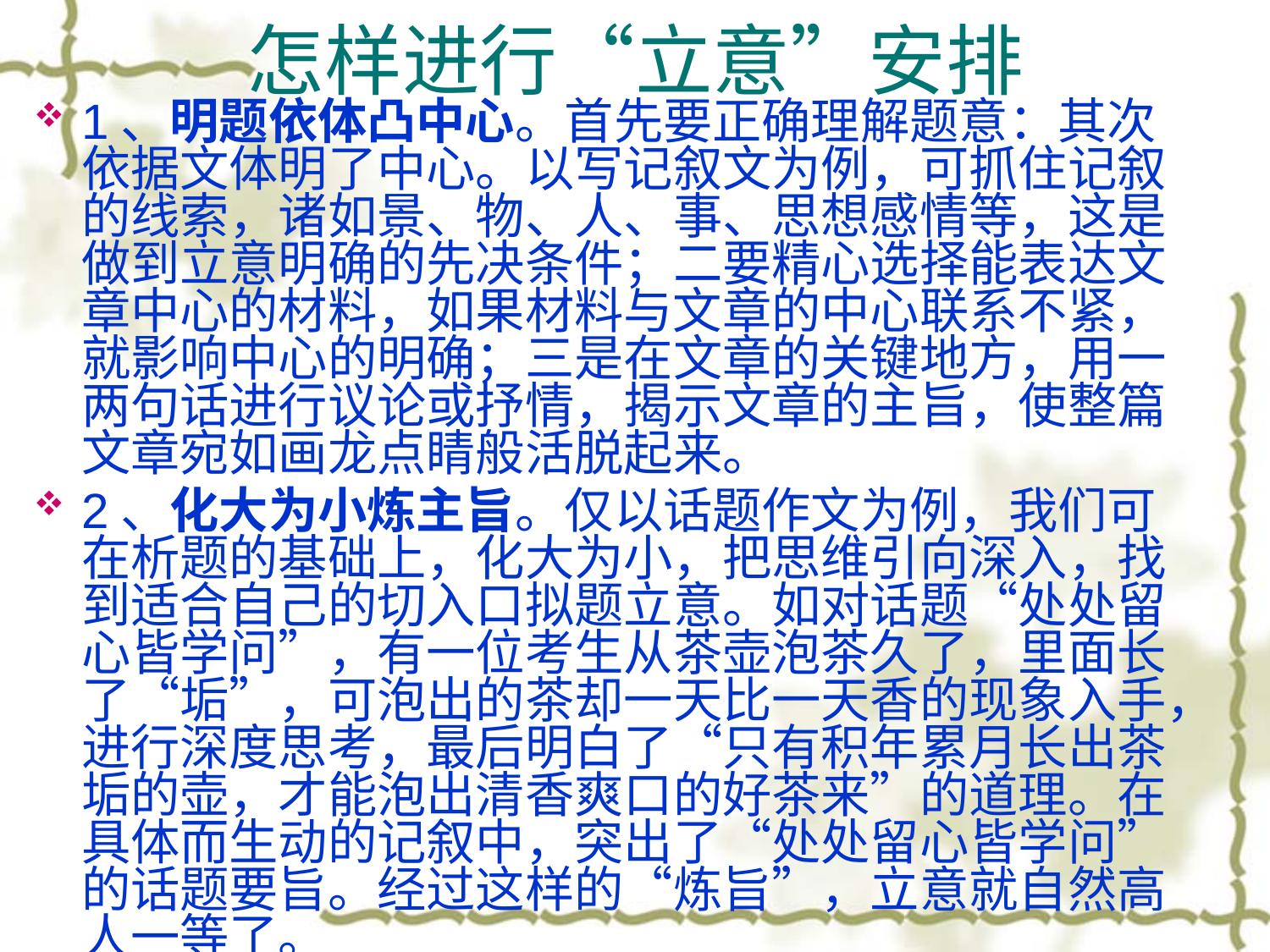

# 怎样进行“立意”安排
1、明题依体凸中心。首先要正确理解题意：其次依据文体明了中心。以写记叙文为例，可抓住记叙的线索，诸如景、物、人、事、思想感情等，这是做到立意明确的先决条件；二要精心选择能表达文章中心的材料，如果材料与文章的中心联系不紧，就影响中心的明确；三是在文章的关键地方，用一两句话进行议论或抒情，揭示文章的主旨，使整篇文章宛如画龙点睛般活脱起来。
2、化大为小炼主旨。仅以话题作文为例，我们可在析题的基础上，化大为小，把思维引向深入，找到适合自己的切入口拟题立意。如对话题“处处留心皆学问”，有一位考生从茶壶泡茶久了，里面长了“垢”，可泡出的茶却一天比一天香的现象入手，进行深度思考，最后明白了“只有积年累月长出茶垢的壶，才能泡出清香爽口的好茶来”的道理。在具体而生动的记叙中，突出了“处处留心皆学问”的话题要旨。经过这样的“炼旨”，立意就自然高人一等了。